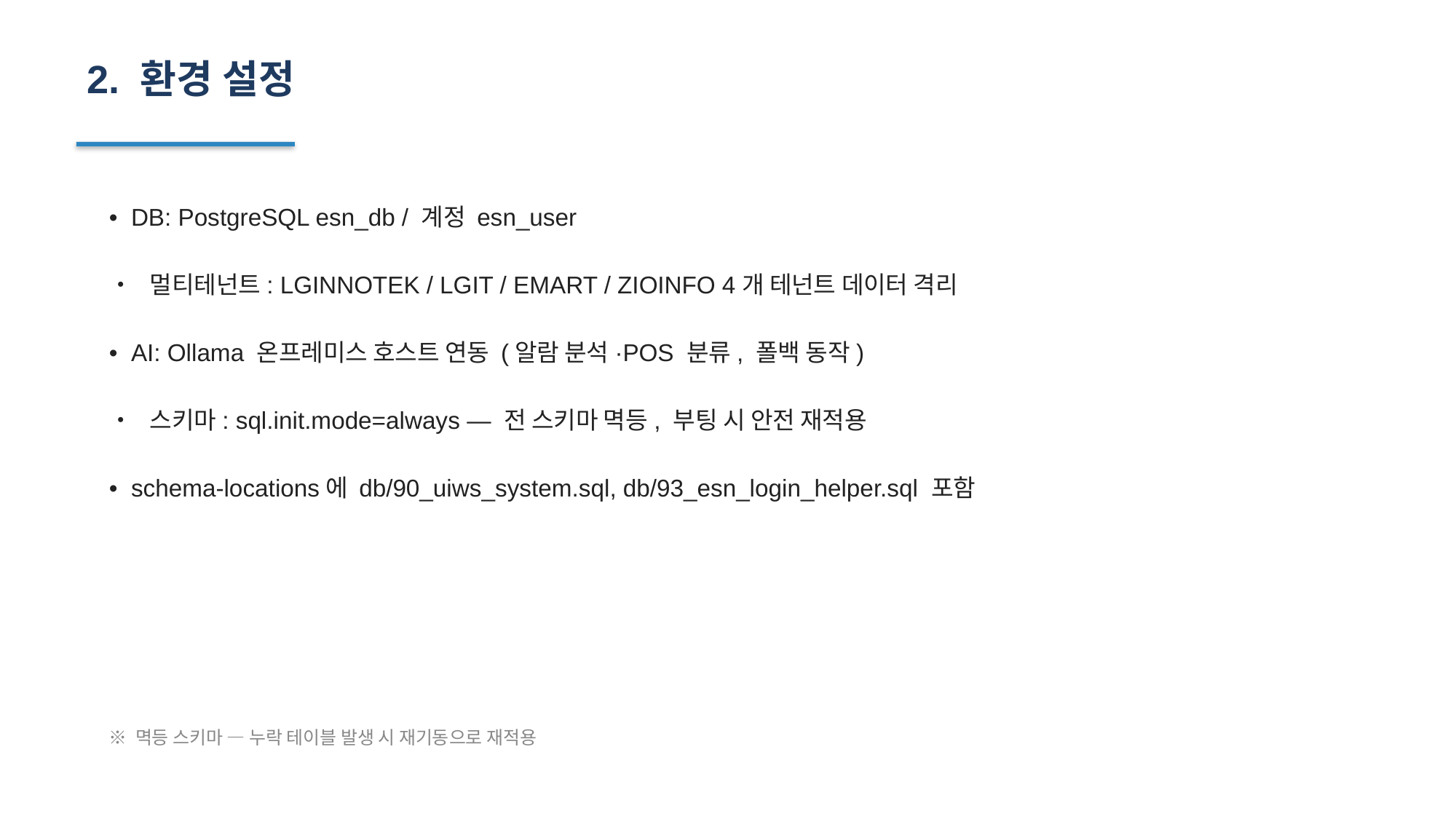

2. 환경 설정

•  DB: PostgreSQL esn_db / 계정 esn_user
•  멀티테넌트: LGINNOTEK / LGIT / EMART / ZIOINFO 4개 테넌트 데이터 격리
•  AI: Ollama 온프레미스 호스트 연동 (알람 분석·POS 분류, 폴백 동작)
•  스키마: sql.init.mode=always — 전 스키마 멱등, 부팅 시 안전 재적용
•  schema-locations에 db/90_uiws_system.sql, db/93_esn_login_helper.sql 포함
※ 멱등 스키마 — 누락 테이블 발생 시 재기동으로 재적용